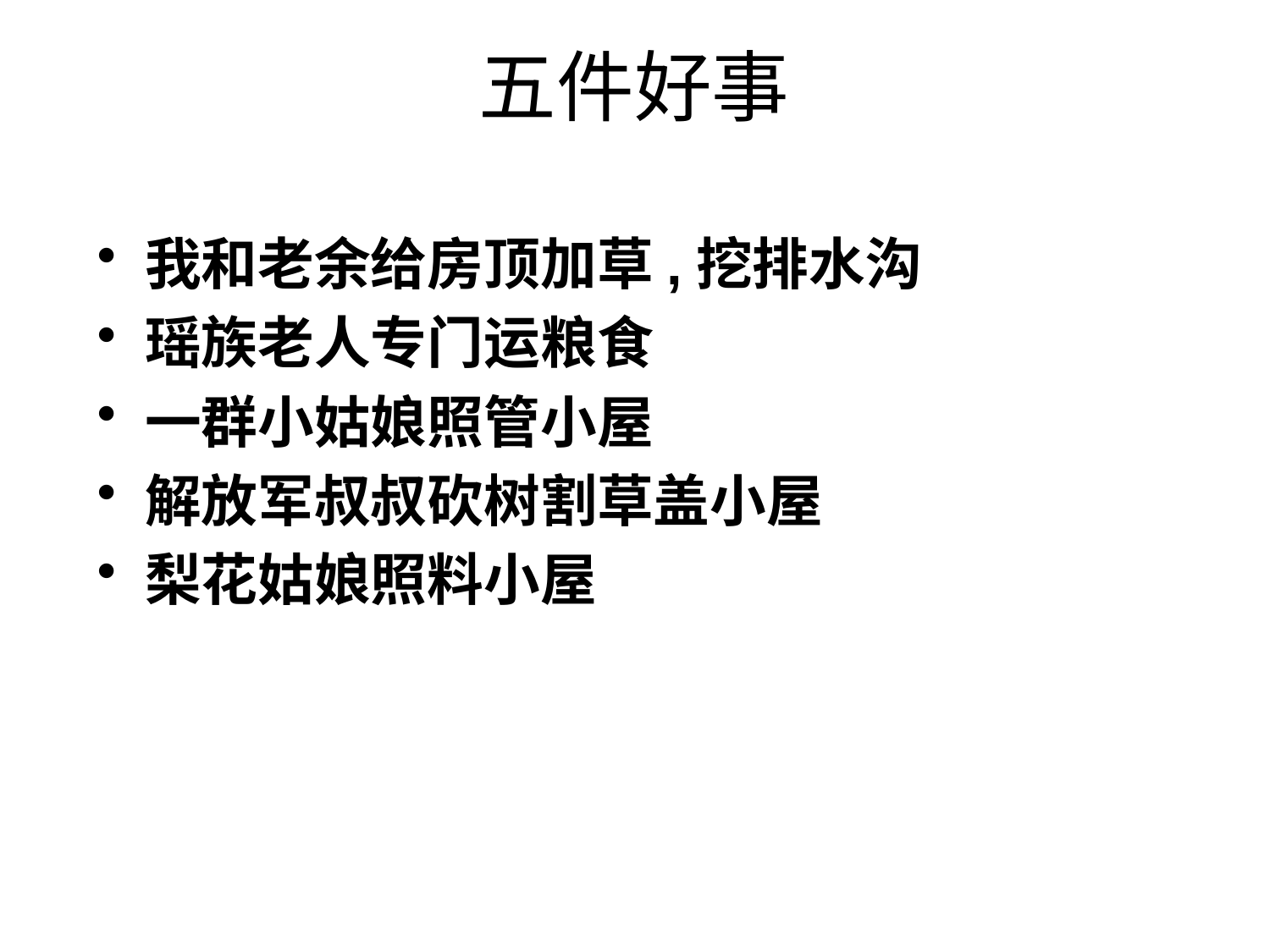

五件好事
我和老余给房顶加草,挖排水沟
瑶族老人专门运粮食
一群小姑娘照管小屋
解放军叔叔砍树割草盖小屋
梨花姑娘照料小屋